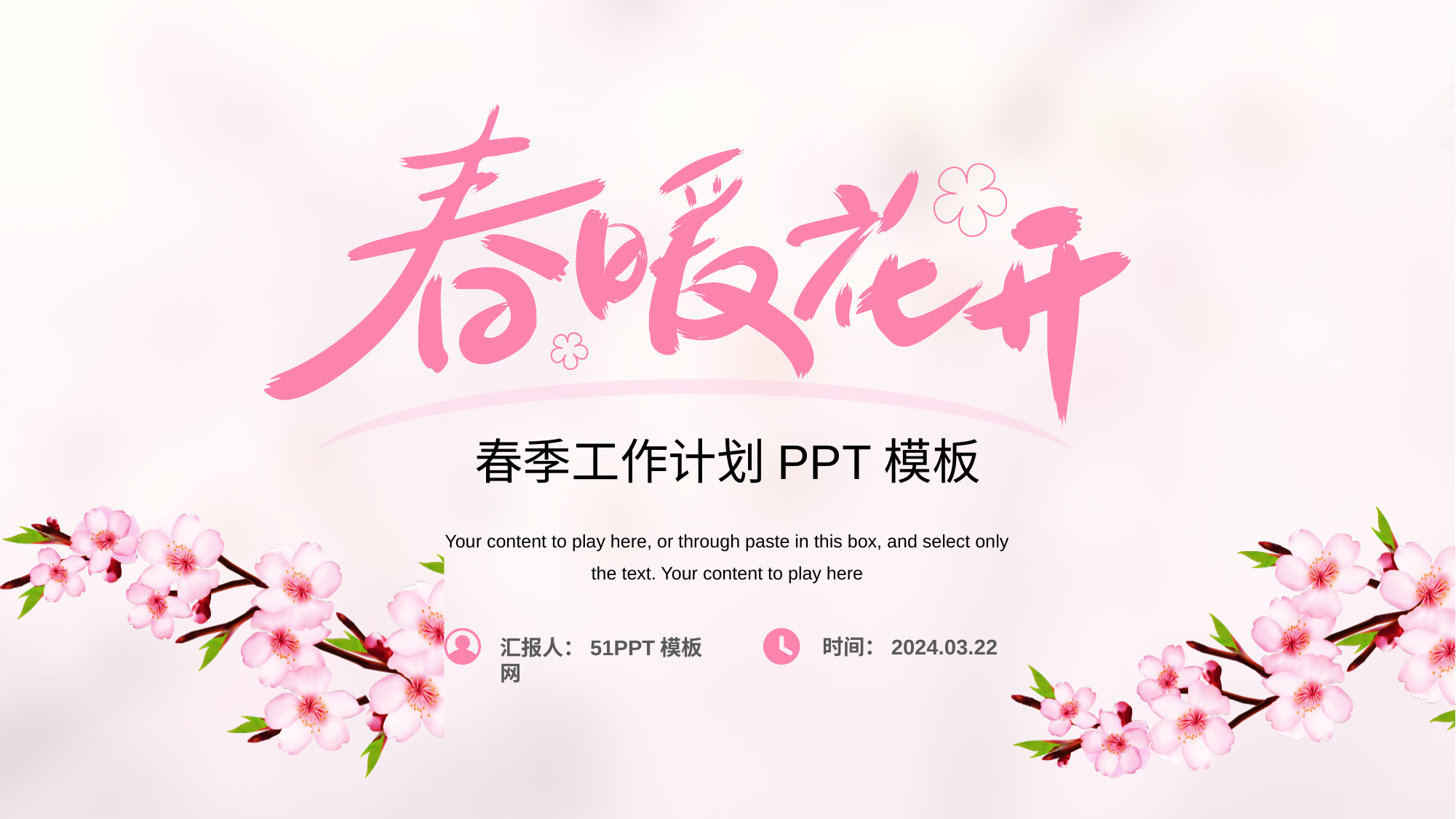

春季工作计划PPT模板
Your content to play here, or through paste in this box, and select only the text. Your content to play here
时间：2024.03.22

汇报人：51PPT模板网